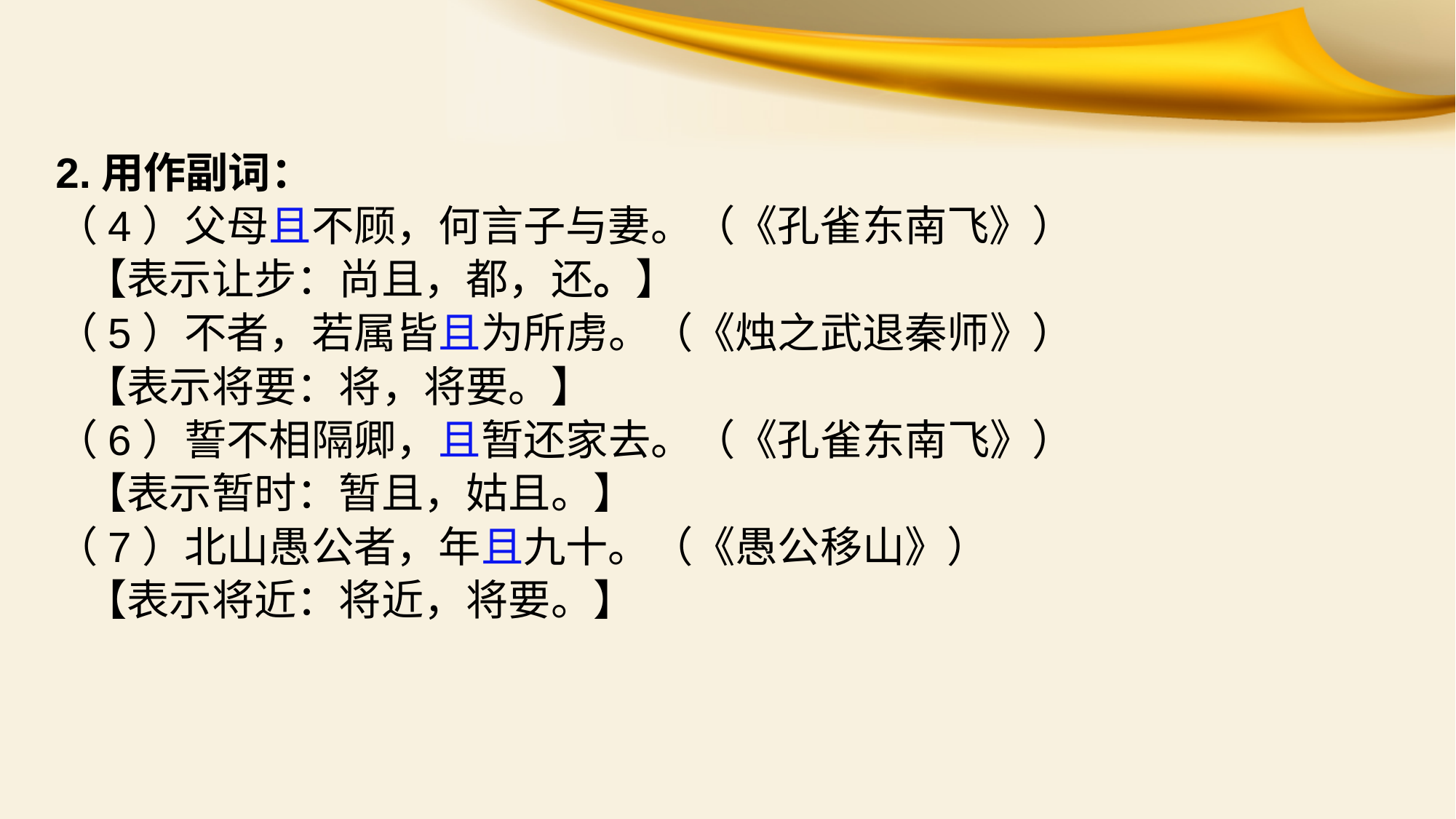

2.用作副词：
（4）父母且不顾，何言子与妻。（《孔雀东南飞》）
  【表示让步：尚且，都，还。】
（5）不者，若属皆且为所虏。（《烛之武退秦师》）
  【表示将要：将，将要。】
（6）誓不相隔卿，且暂还家去。（《孔雀东南飞》）
  【表示暂时：暂且，姑且。】
（7）北山愚公者，年且九十。（《愚公移山》）
  【表示将近：将近，将要。】